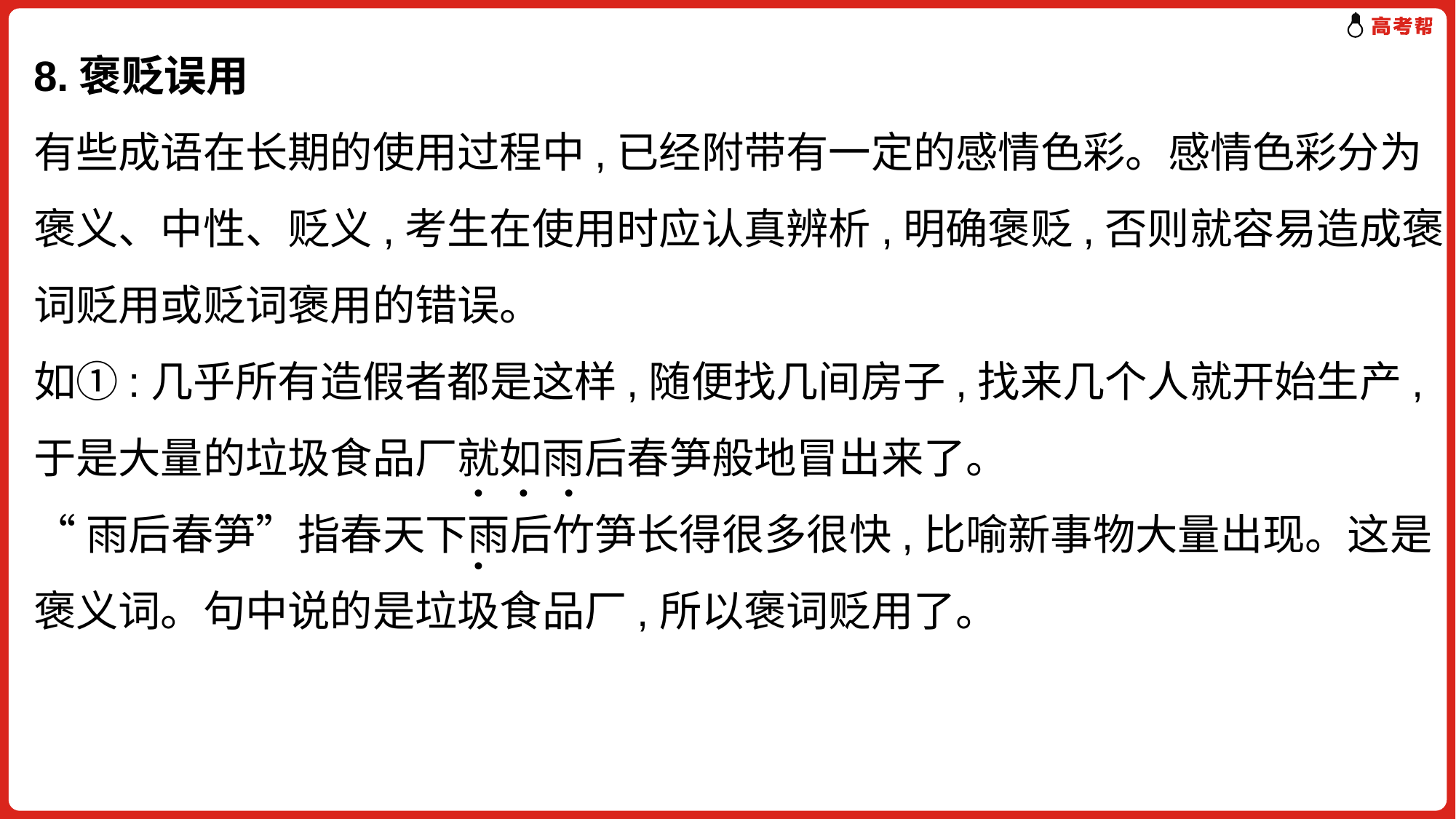

8.褒贬误用
有些成语在长期的使用过程中,已经附带有一定的感情色彩。感情色彩分为褒义、中性、贬义,考生在使用时应认真辨析,明确褒贬,否则就容易造成褒词贬用或贬词褒用的错误。
如①:几乎所有造假者都是这样,随便找几间房子,找来几个人就开始生产,于是大量的垃圾食品厂就如雨后春笋般地冒出来了。
“雨后春笋”指春天下雨后竹笋长得很多很快,比喻新事物大量出现。这是褒义词。句中说的是垃圾食品厂,所以褒词贬用了。
.  .  .  .